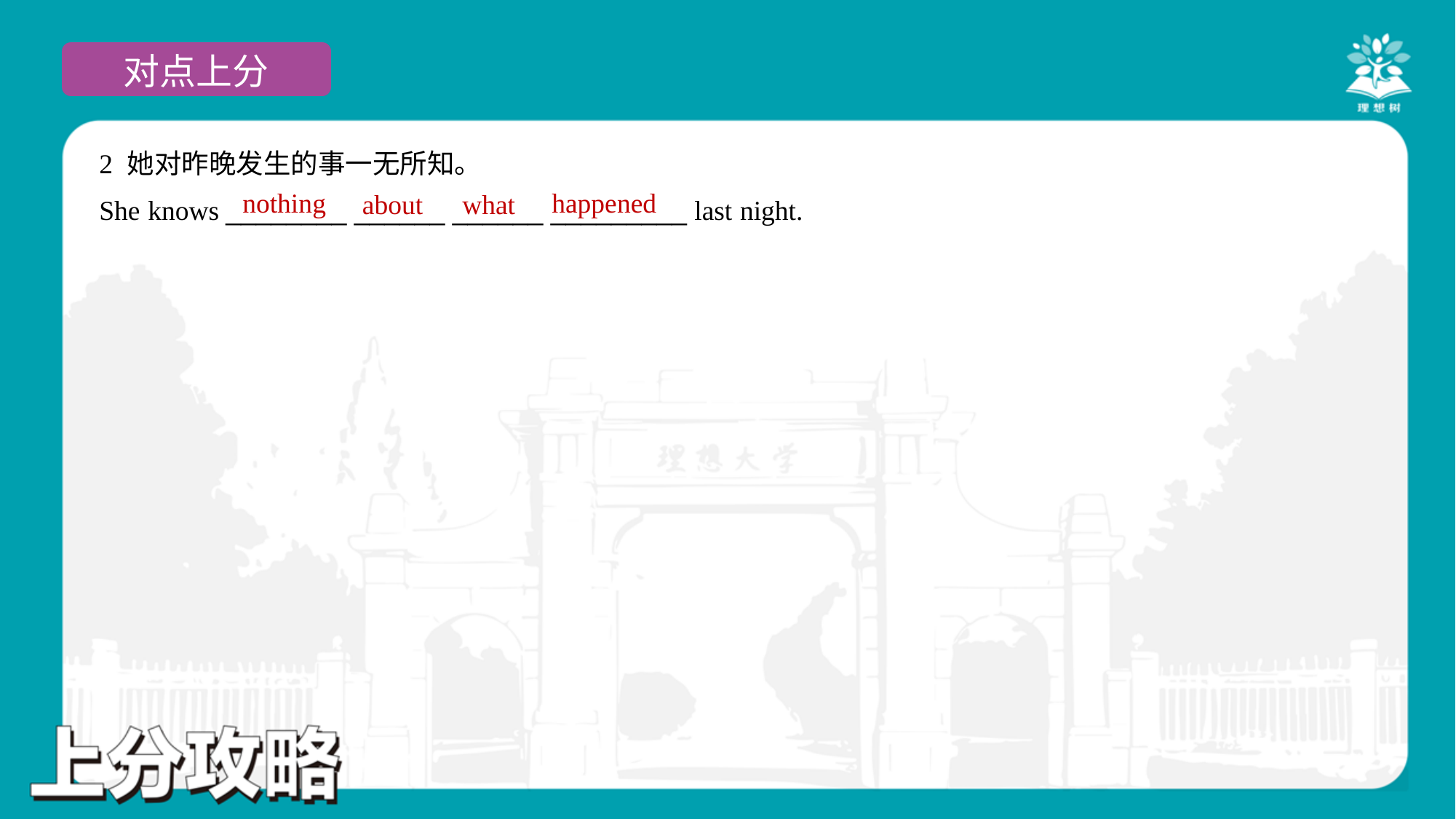

2 她对昨晚发生的事一无所知。
She knows ________ ______ ______ _________ last night.
nothing
happened
about
what